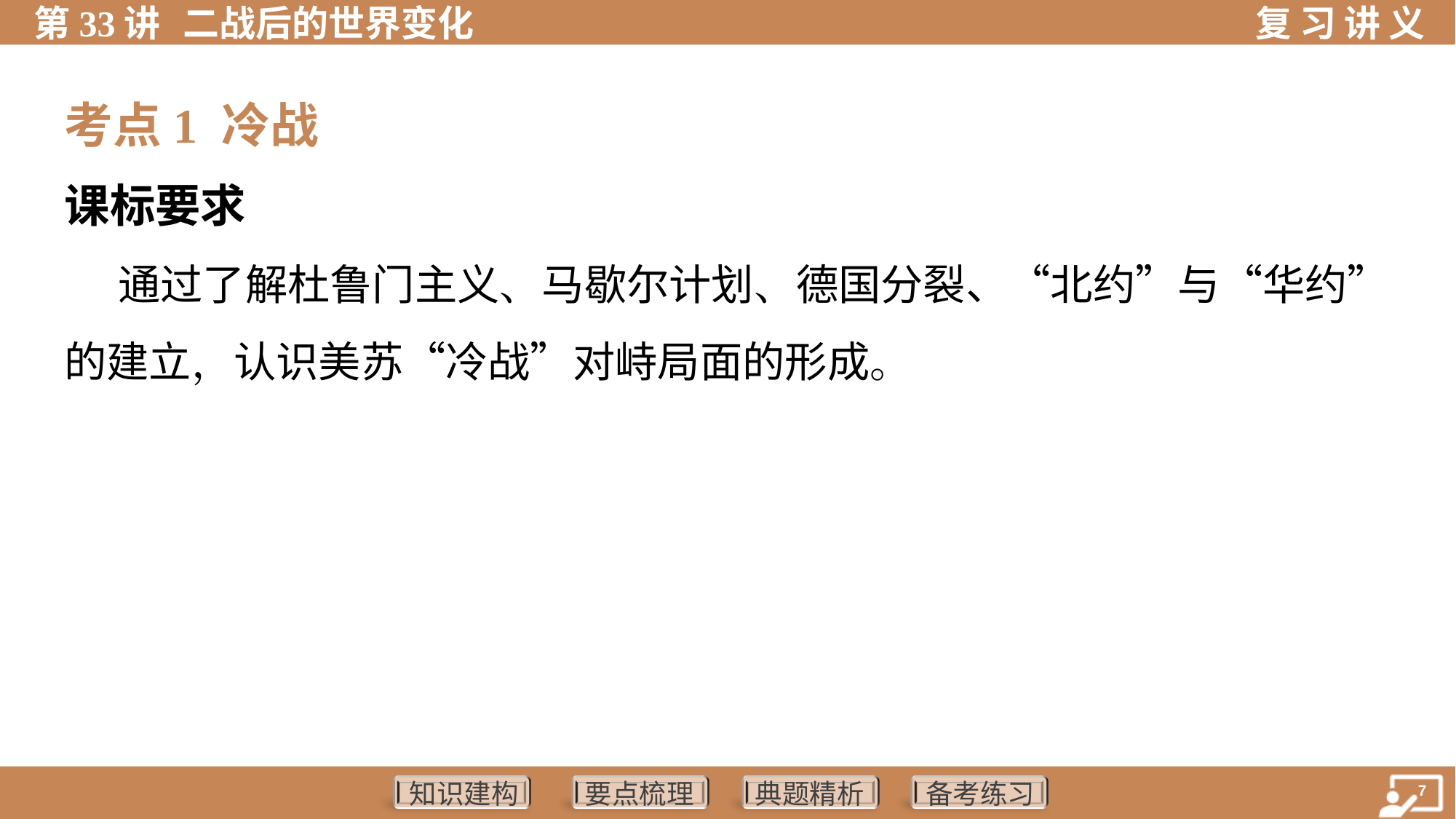

考点1 冷战
课标要求
    通过了解杜鲁门主义、马歇尔计划、德国分裂、“北约”与“华约”
的建立，认识美苏“冷战”对峙局面的形成。